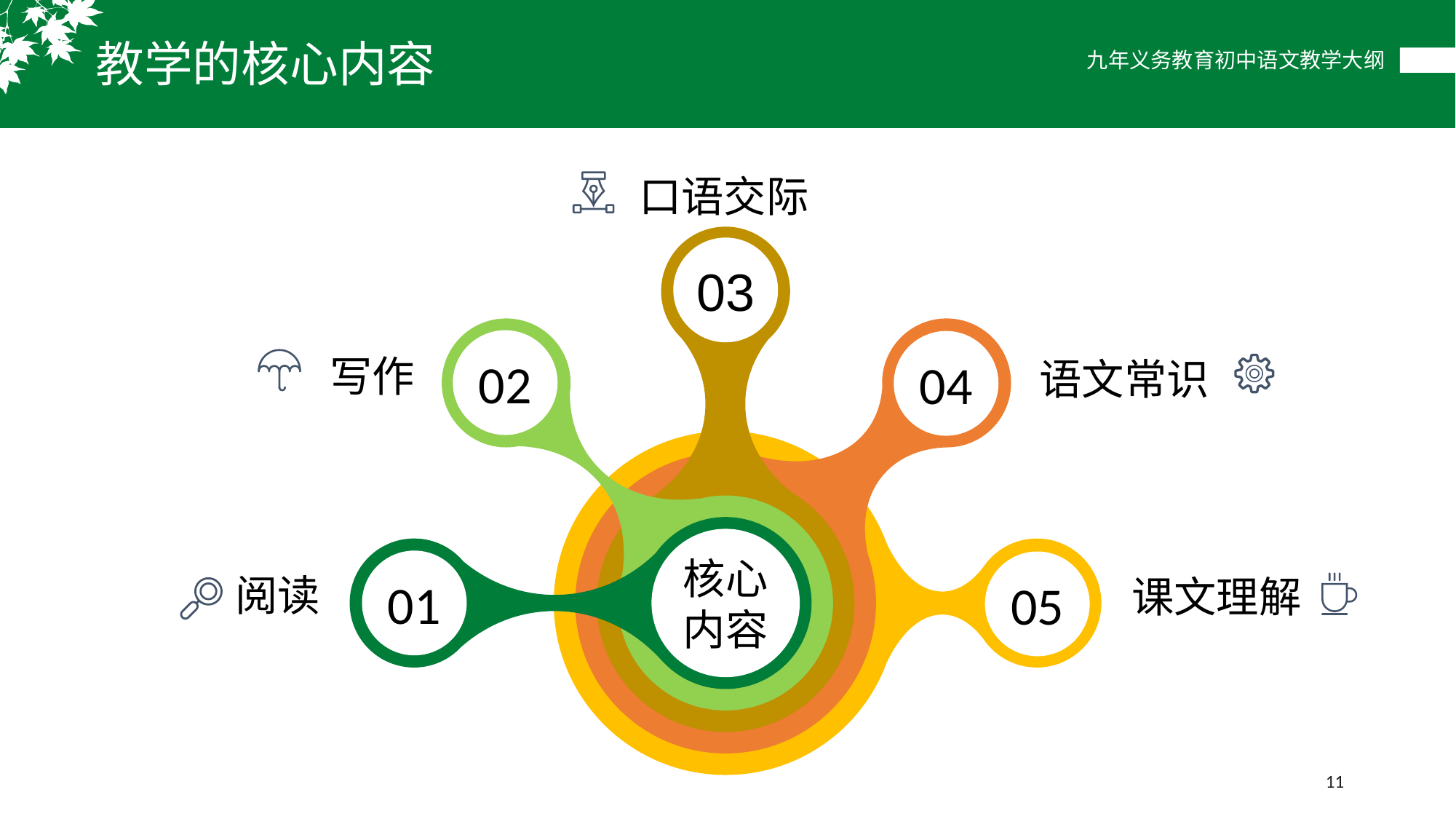

教学的核心内容
口语交际

03

02

04
写作
语文常识

05

01
核心内容
阅读
课文理解

11
。